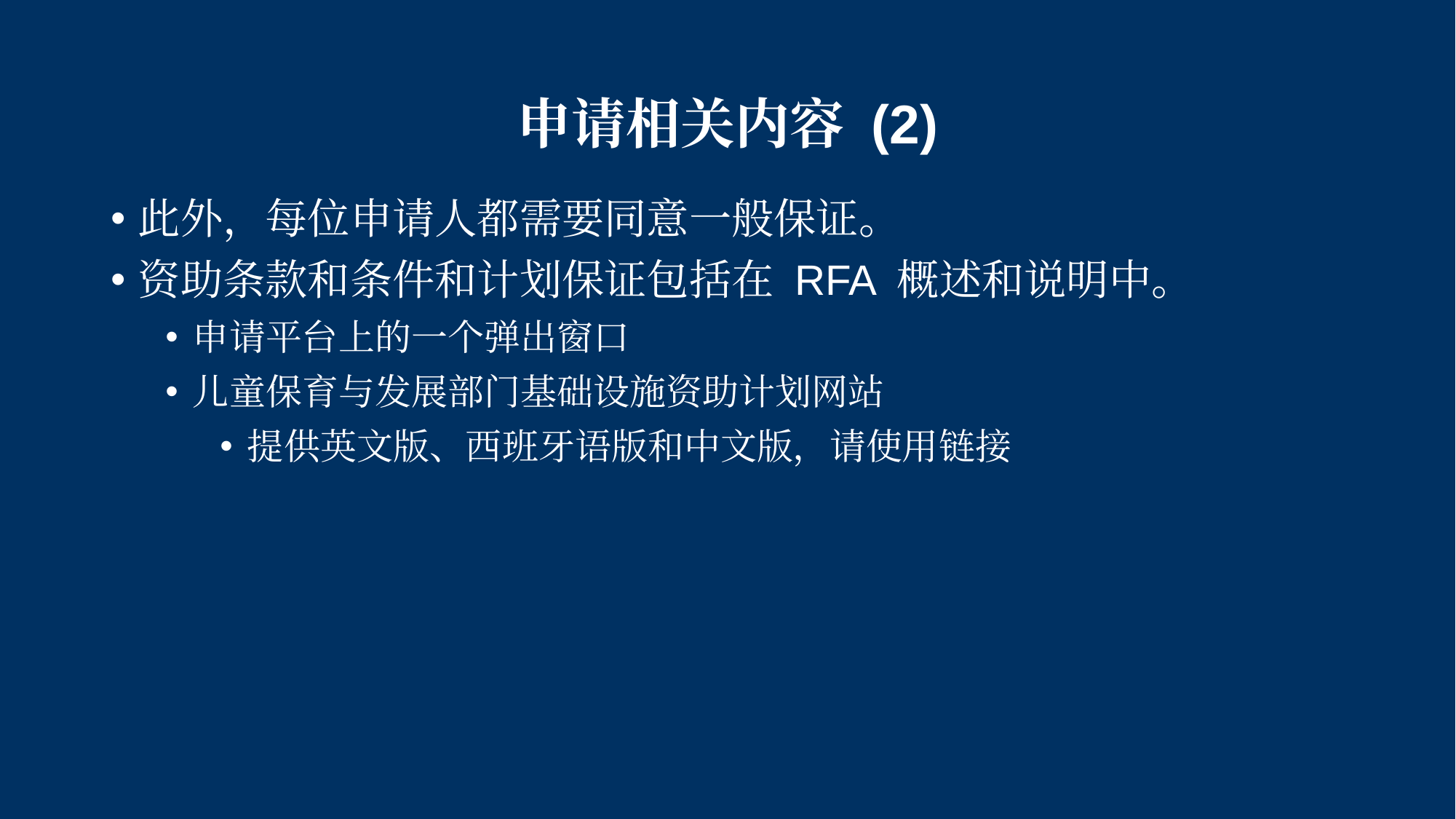

# 申请相关内容 (2)
此外，每位申请人都需要同意一般保证。
资助条款和条件和计划保证包括在 RFA 概述和说明中。
申请平台上的一个弹出窗口
儿童保育与发展部门基础设施资助计划网站
提供英文版、西班牙语版和中文版，请使用链接